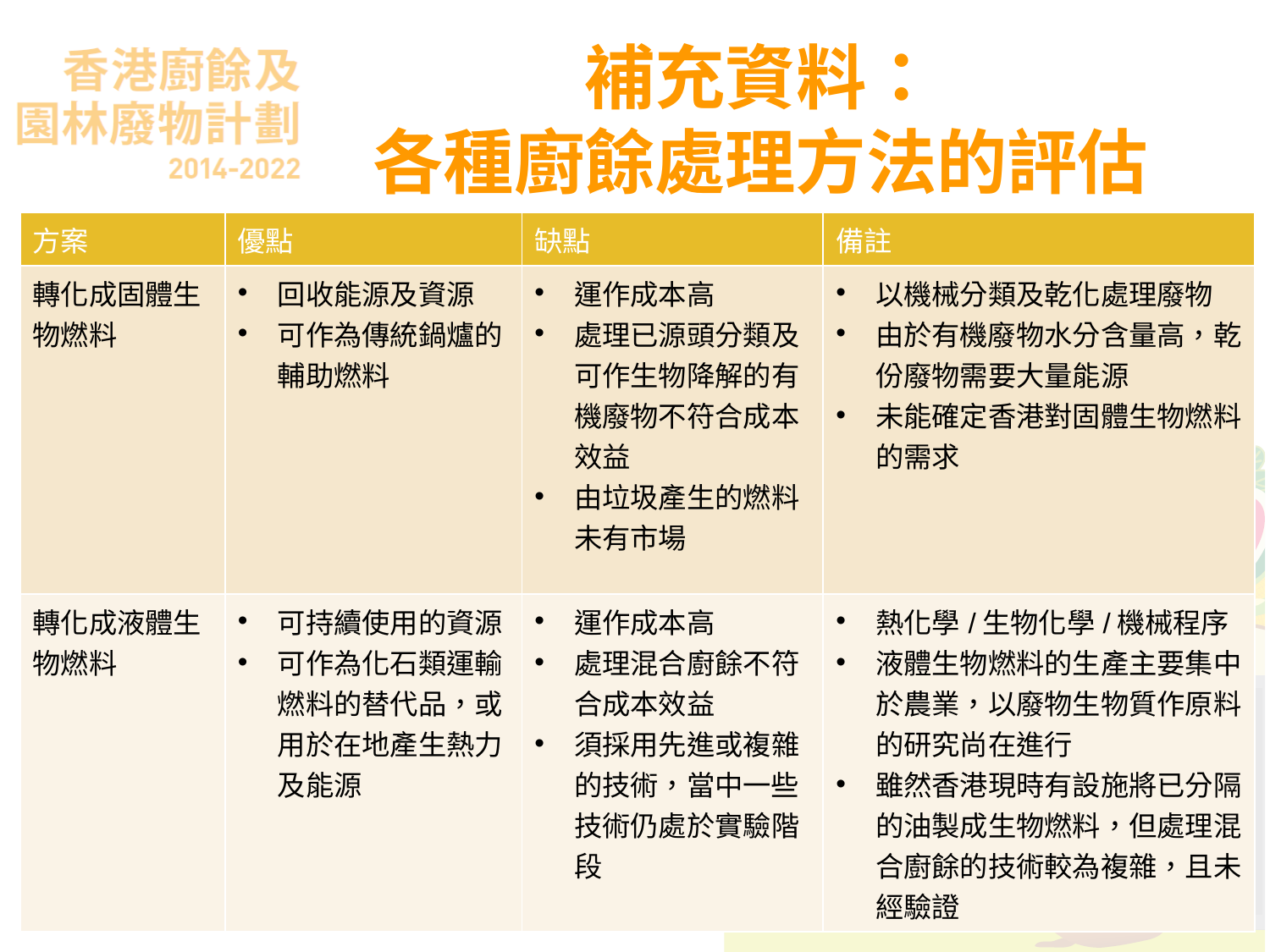

# 補充資料： 各種廚餘處理方法的評估
| 方案 | 優點 | 缺點 | 備註 |
| --- | --- | --- | --- |
| 轉化成固體生物燃料 | 回收能源及資源 可作為傳統鍋爐的輔助燃料 | 運作成本高 處理已源頭分類及可作生物降解的有機廢物不符合成本效益 由垃圾產生的燃料未有市場 | 以機械分類及乾化處理廢物 由於有機廢物水分含量高，乾份廢物需要大量能源 未能確定香港對固體生物燃料的需求 |
| 轉化成液體生物燃料 | 可持續使用的資源 可作為化石類運輸燃料的替代品，或用於在地產生熱力及能源 | 運作成本高 處理混合廚餘不符合成本效益 須採用先進或複雜的技術，當中一些技術仍處於實驗階段 | 熱化學/生物化學/機械程序 液體生物燃料的生產主要集中於農業，以廢物生物質作原料的研究尚在進行 雖然香港現時有設施將已分隔的油製成生物燃料，但處理混合廚餘的技術較為複雜，且未經驗證 |
第四課 認識《香港廚餘及園林廢物計劃2014-2022》
39